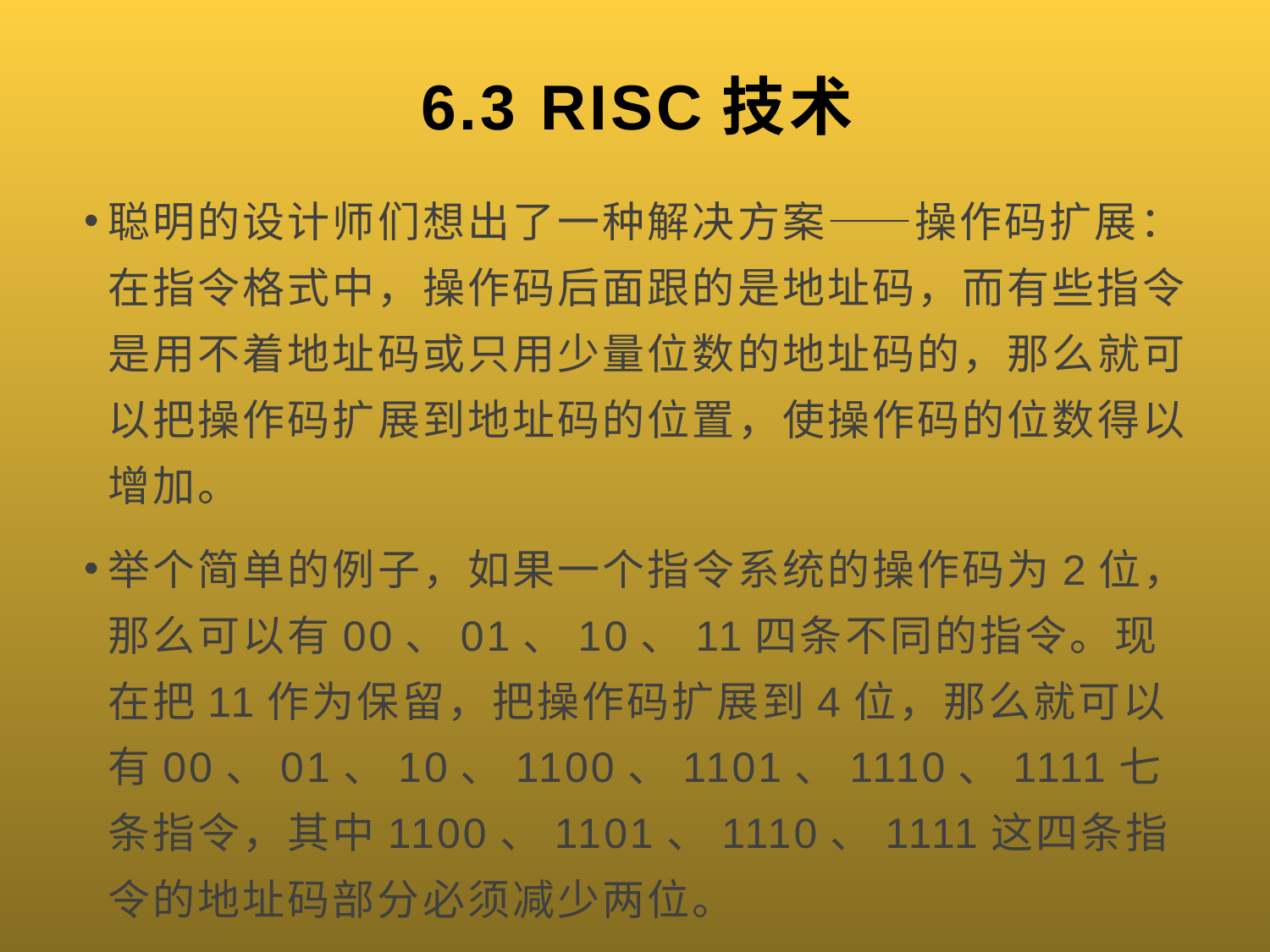

# 6.3 RISC技术
聪明的设计师们想出了一种解决方案——操作码扩展：在指令格式中，操作码后面跟的是地址码，而有些指令是用不着地址码或只用少量位数的地址码的，那么就可以把操作码扩展到地址码的位置，使操作码的位数得以增加。
举个简单的例子，如果一个指令系统的操作码为2位，那么可以有00、01、10、11四条不同的指令。现在把11作为保留，把操作码扩展到4位，那么就可以有00、01、10、1100、1101、1110、1111七条指令，其中1100、1101、1110、1111这四条指令的地址码部分必须减少两位。